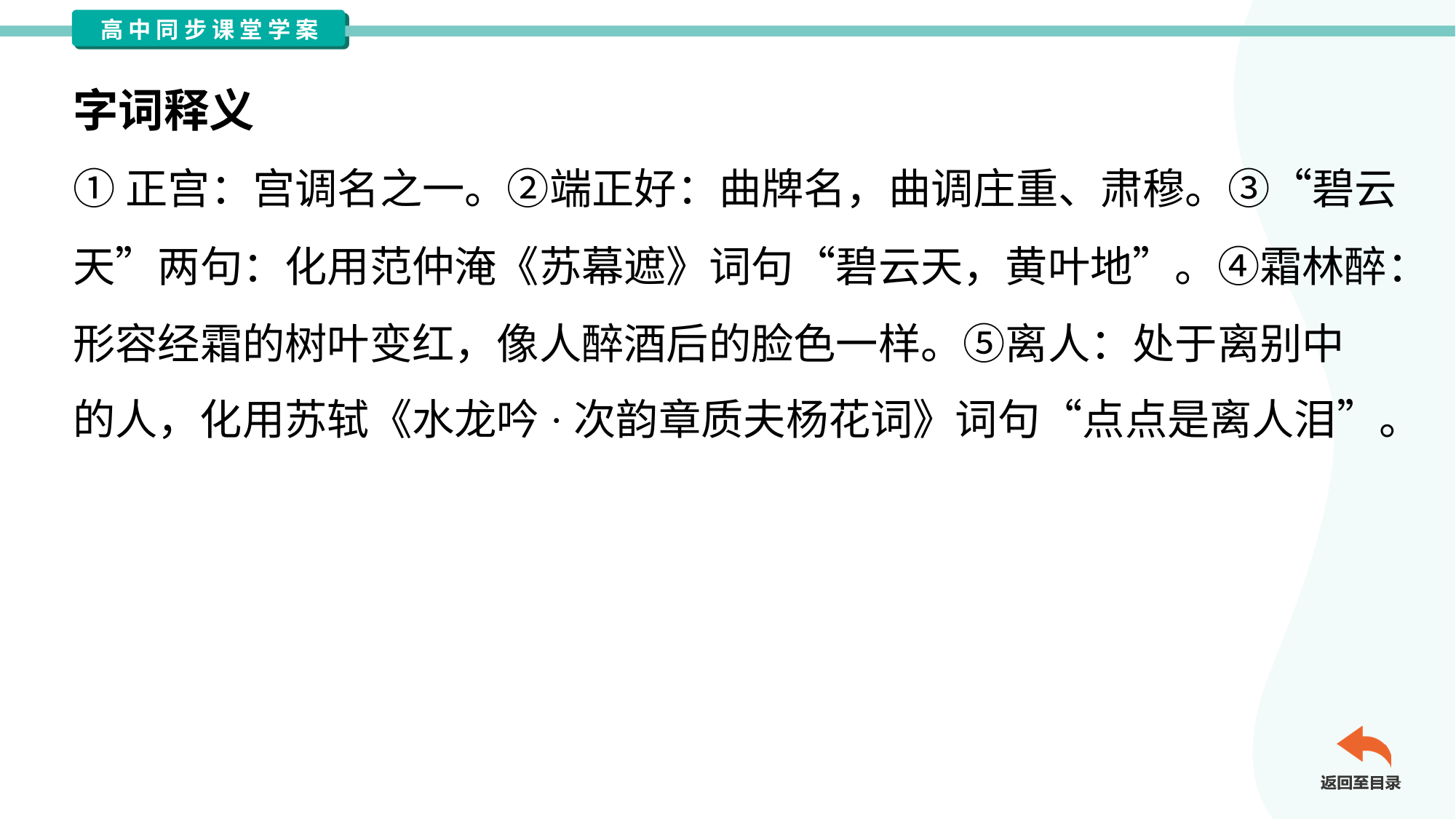

字词释义
①正宫：宫调名之一。②端正好：曲牌名，曲调庄重、肃穆。③“碧云
天”两句：化用范仲淹《苏幕遮》词句“碧云天，黄叶地”。④霜林醉：
形容经霜的树叶变红，像人醉酒后的脸色一样。⑤离人：处于离别中
的人，化用苏轼《水龙吟·次韵章质夫杨花词》词句“点点是离人泪”。